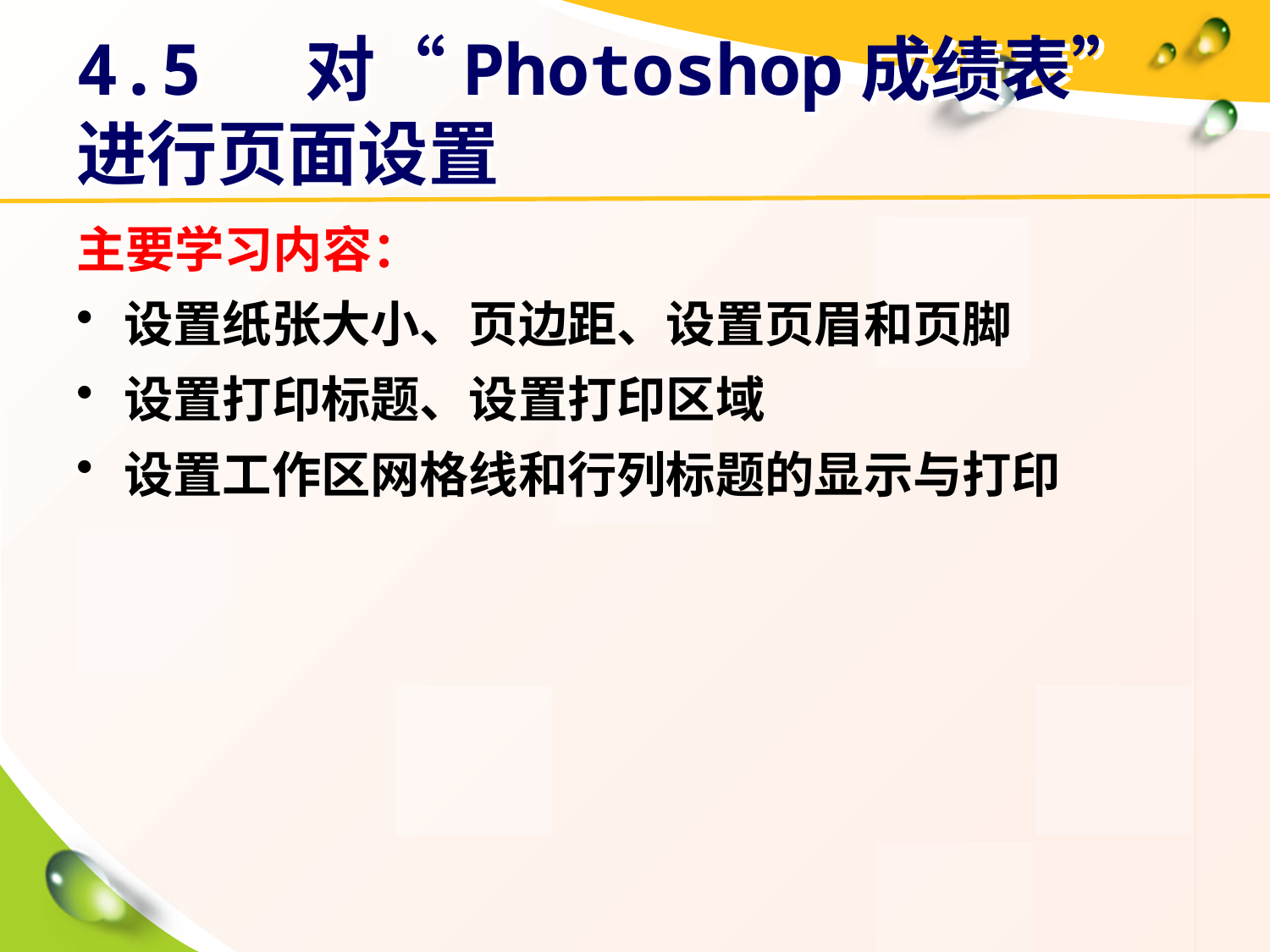

# 4.5  对“Photoshop成绩表”进行页面设置
主要学习内容：
设置纸张大小、页边距、设置页眉和页脚
设置打印标题、设置打印区域
设置工作区网格线和行列标题的显示与打印